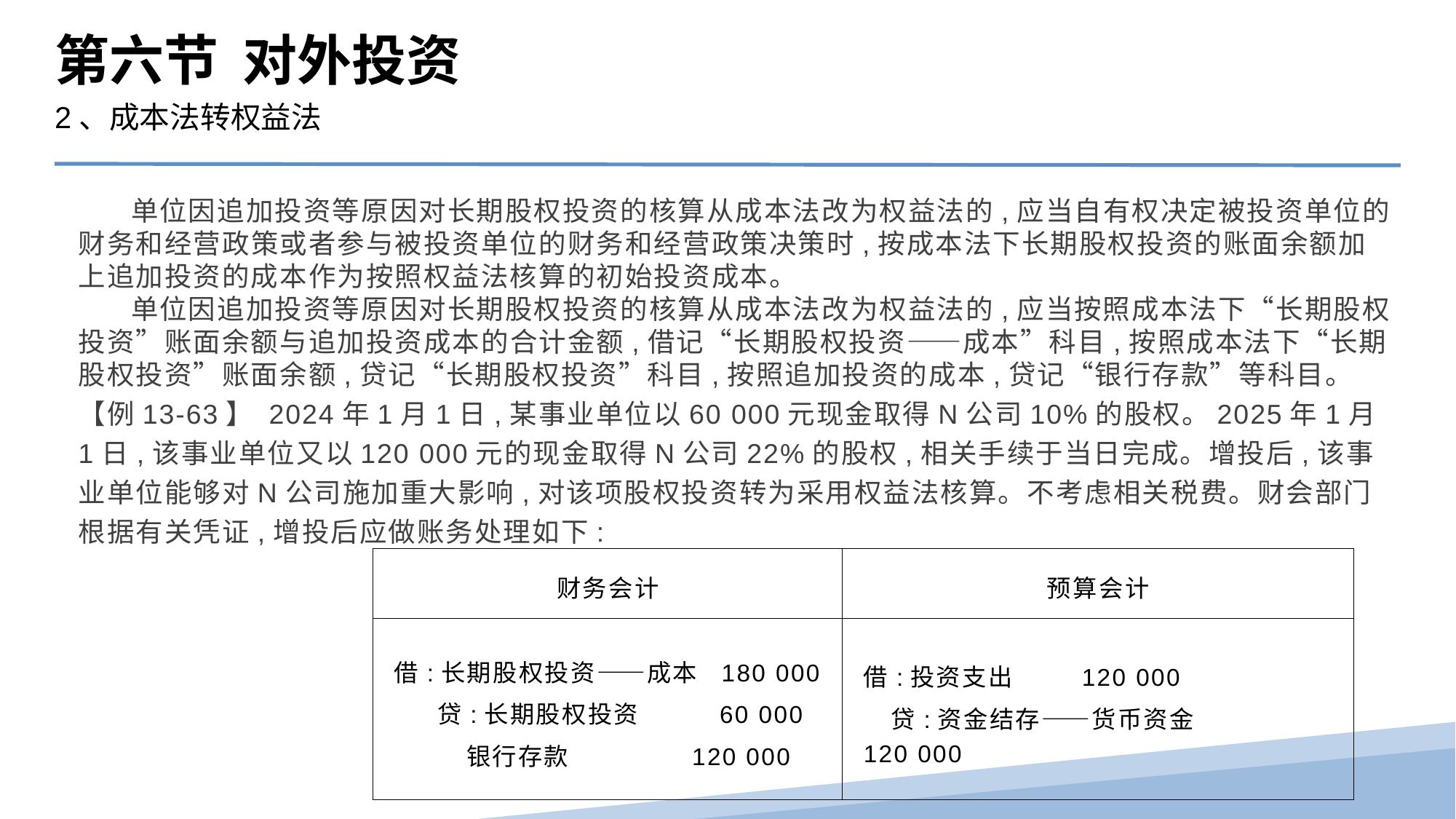

第六节  对外投资
2、成本法转权益法
      单位因追加投资等原因对长期股权投资的核算从成本法改为权益法的,应当自有权决定被投资单位的财务和经营政策或者参与被投资单位的财务和经营政策决策时,按成本法下长期股权投资的账面余额加上追加投资的成本作为按照权益法核算的初始投资成本。
      单位因追加投资等原因对长期股权投资的核算从成本法改为权益法的,应当按照成本法下“长期股权投资”账面余额与追加投资成本的合计金额,借记“长期股权投资——成本”科目,按照成本法下“长期股权投资”账面余额,贷记“长期股权投资”科目,按照追加投资的成本,贷记“银行存款”等科目。
【例13-63】 2024年1月1日,某事业单位以60 000元现金取得N公司10%的股权。2025年1月1日,该事业单位又以120 000元的现金取得N公司22%的股权,相关手续于当日完成。增投后,该事业单位能够对N公司施加重大影响,对该项股权投资转为采用权益法核算。不考虑相关税费。财会部门根据有关凭证,增投后应做账务处理如下:
| 财务会计 | 预算会计 |
| --- | --- |
| 借:长期股权投资——成本 180 000 贷:长期股权投资 60 000 银行存款 120 000 | 借:投资支出 120 000 贷:资金结存——货币资金 120 000 |